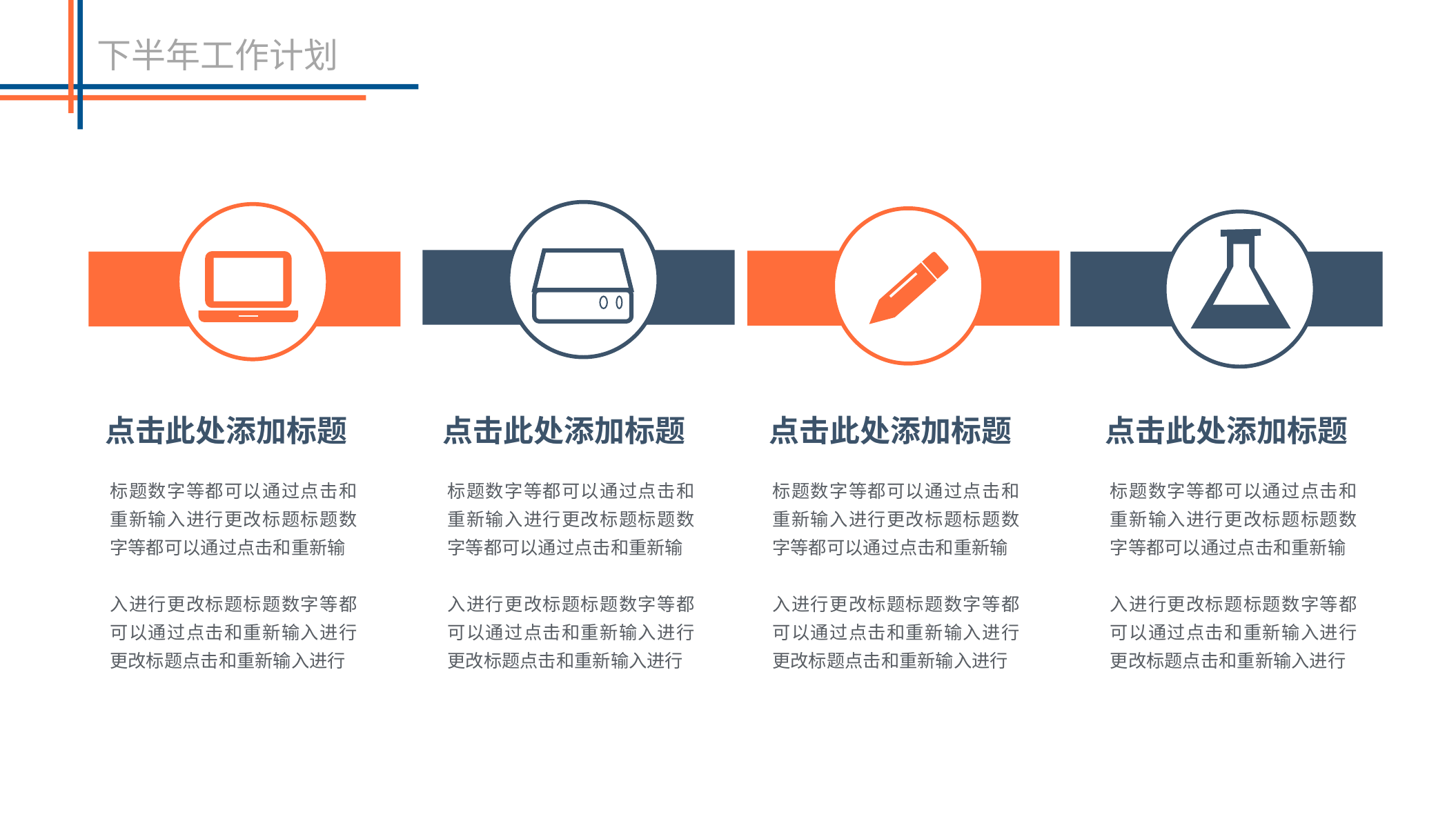

下半年工作计划

点击此处添加标题
点击此处添加标题
点击此处添加标题
点击此处添加标题
标题数字等都可以通过点击和重新输入进行更改标题标题数字等都可以通过点击和重新输

入进行更改标题标题数字等都可以通过点击和重新输入进行更改标题点击和重新输入进行

标题数字等都可以通过点击和重新输入进行更改标题标题数字等都可以通过点击和重新输

入进行更改标题标题数字等都可以通过点击和重新输入进行更改标题点击和重新输入进行

标题数字等都可以通过点击和重新输入进行更改标题标题数字等都可以通过点击和重新输

入进行更改标题标题数字等都可以通过点击和重新输入进行更改标题点击和重新输入进行

标题数字等都可以通过点击和重新输入进行更改标题标题数字等都可以通过点击和重新输

入进行更改标题标题数字等都可以通过点击和重新输入进行更改标题点击和重新输入进行